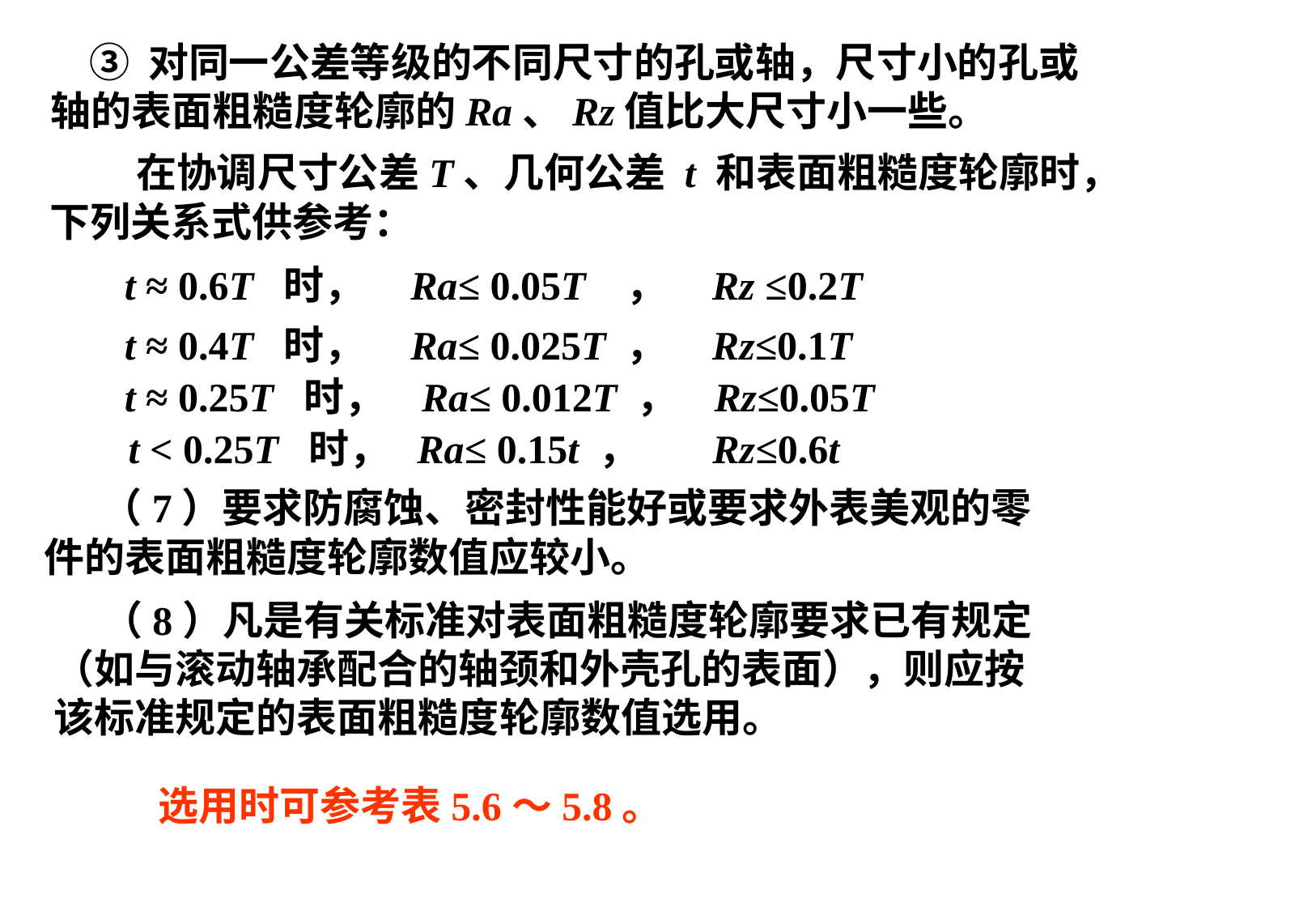

28
    ③ 对同一公差等级的不同尺寸的孔或轴，尺寸小的孔或轴的表面粗糙度轮廓的Ra、Rz值比大尺寸小一些。
        在协调尺寸公差T、几何公差 t 和表面粗糙度轮廓时，下列关系式供参考：
t ≈ 0.6T  时，    Ra≤ 0.05T   ，    Rz ≤0.2T
t ≈ 0.4T  时，    Ra≤ 0.025T ，    Rz≤0.1T
t ≈ 0.25T  时，   Ra≤ 0.012T ，   Rz≤0.05T
t < 0.25T  时，  Ra≤ 0.15t ，       Rz≤0.6t
     （7）要求防腐蚀、密封性能好或要求外表美观的零件的表面粗糙度轮廓数值应较小。
    （8）凡是有关标准对表面粗糙度轮廓要求已有规定（如与滚动轴承配合的轴颈和外壳孔的表面），则应按该标准规定的表面粗糙度轮廓数值选用。
选用时可参考表5.6～5.8。